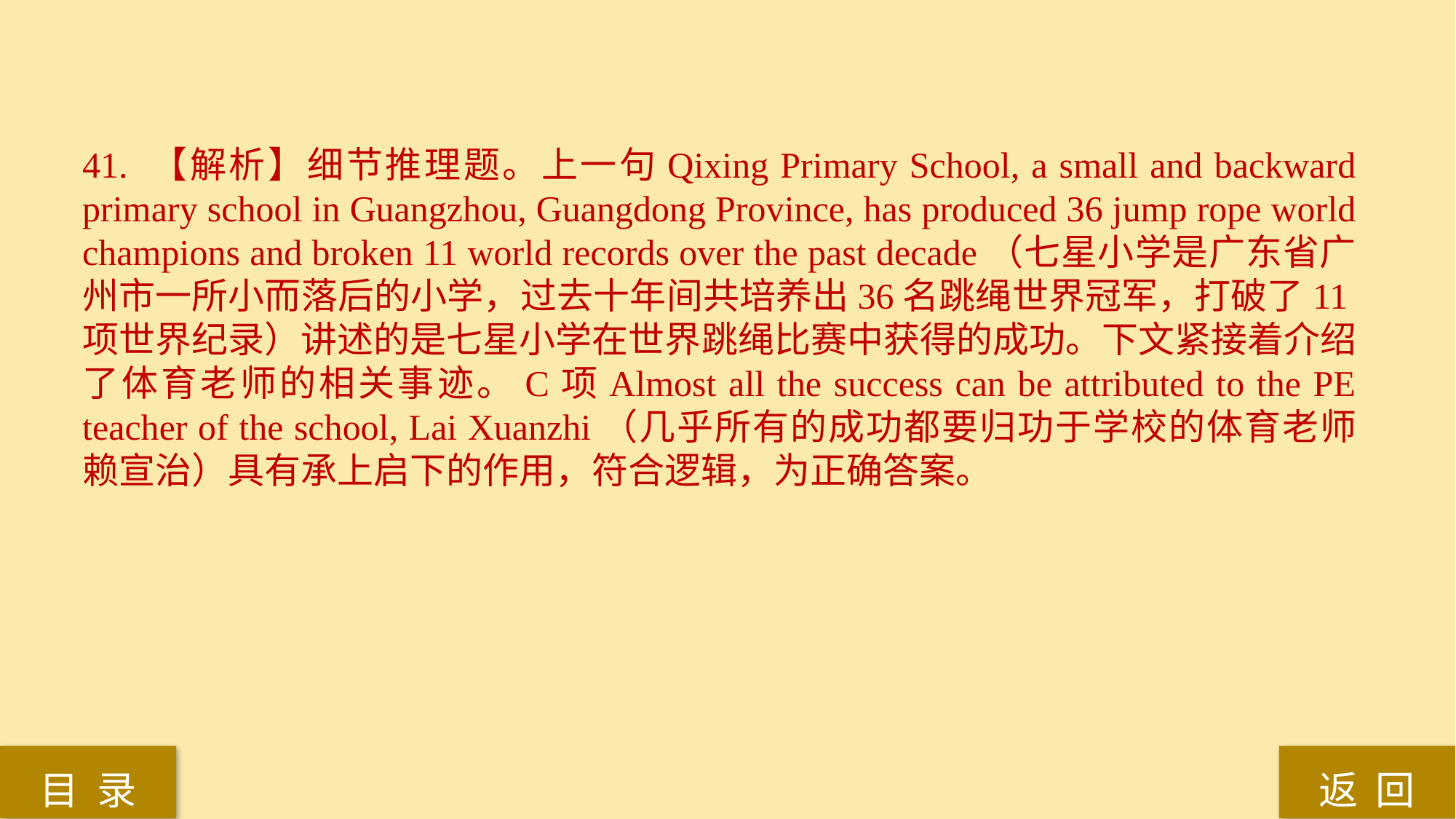

41. 【解析】细节推理题。上一句Qixing Primary School, a small and backward primary school in Guangzhou, Guangdong Province, has produced 36 jump rope world champions and broken 11 world records over the past decade（七星小学是广东省广州市一所小而落后的小学，过去十年间共培养出36名跳绳世界冠军，打破了11项世界纪录）讲述的是七星小学在世界跳绳比赛中获得的成功。下文紧接着介绍了体育老师的相关事迹。C项Almost all the success can be attributed to the PE teacher of the school, Lai Xuanzhi（几乎所有的成功都要归功于学校的体育老师赖宣治）具有承上启下的作用，符合逻辑，为正确答案。
返  回